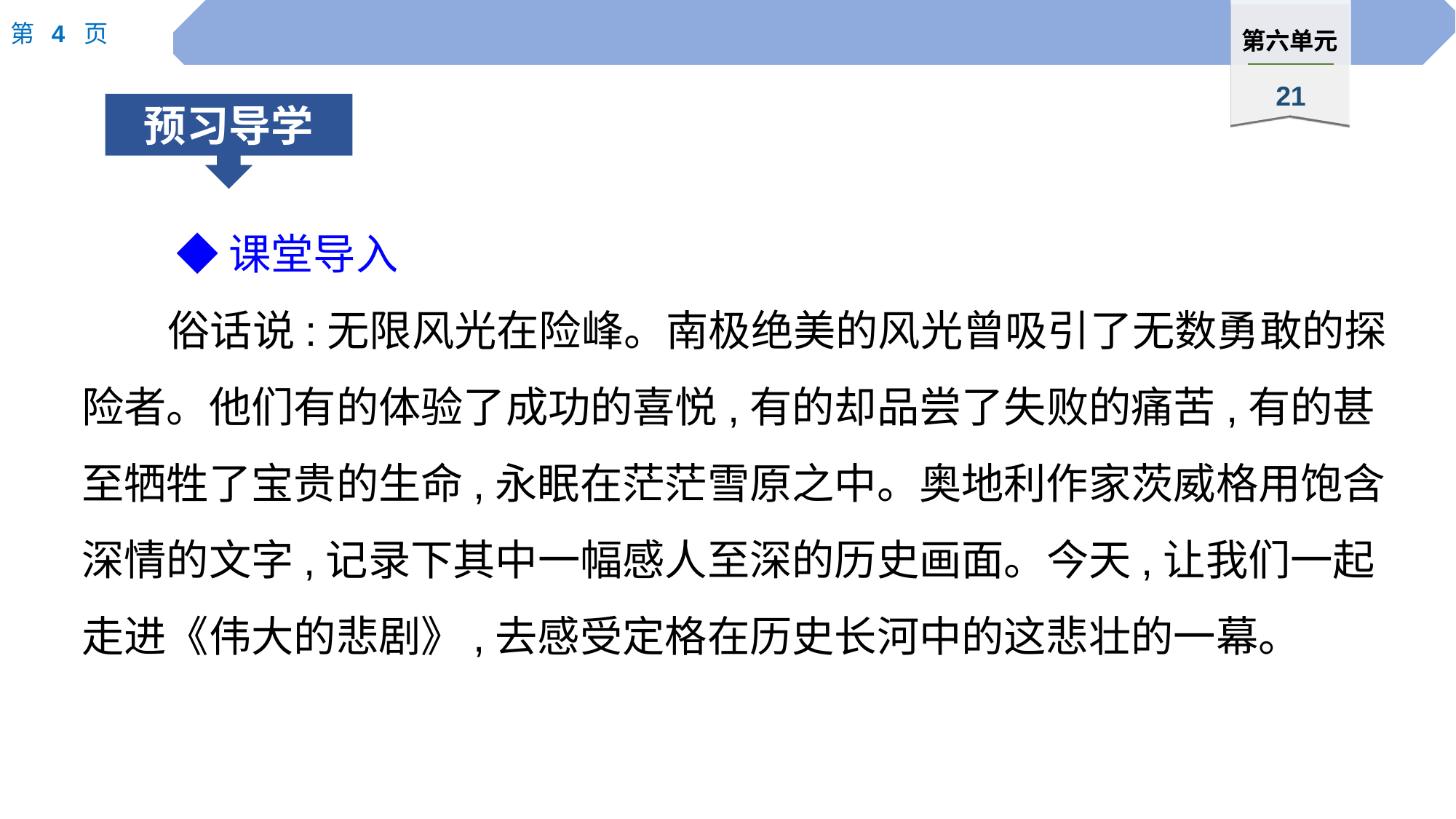

◆课堂导入

俗话说:无限风光在险峰。南极绝美的风光曾吸引了无数勇敢的探险者。他们有的体验了成功的喜悦,有的却品尝了失败的痛苦,有的甚至牺牲了宝贵的生命,永眠在茫茫雪原之中。奥地利作家茨威格用饱含深情的文字,记录下其中一幅感人至深的历史画面。今天,让我们一起走进《伟大的悲剧》,去感受定格在历史长河中的这悲壮的一幕。